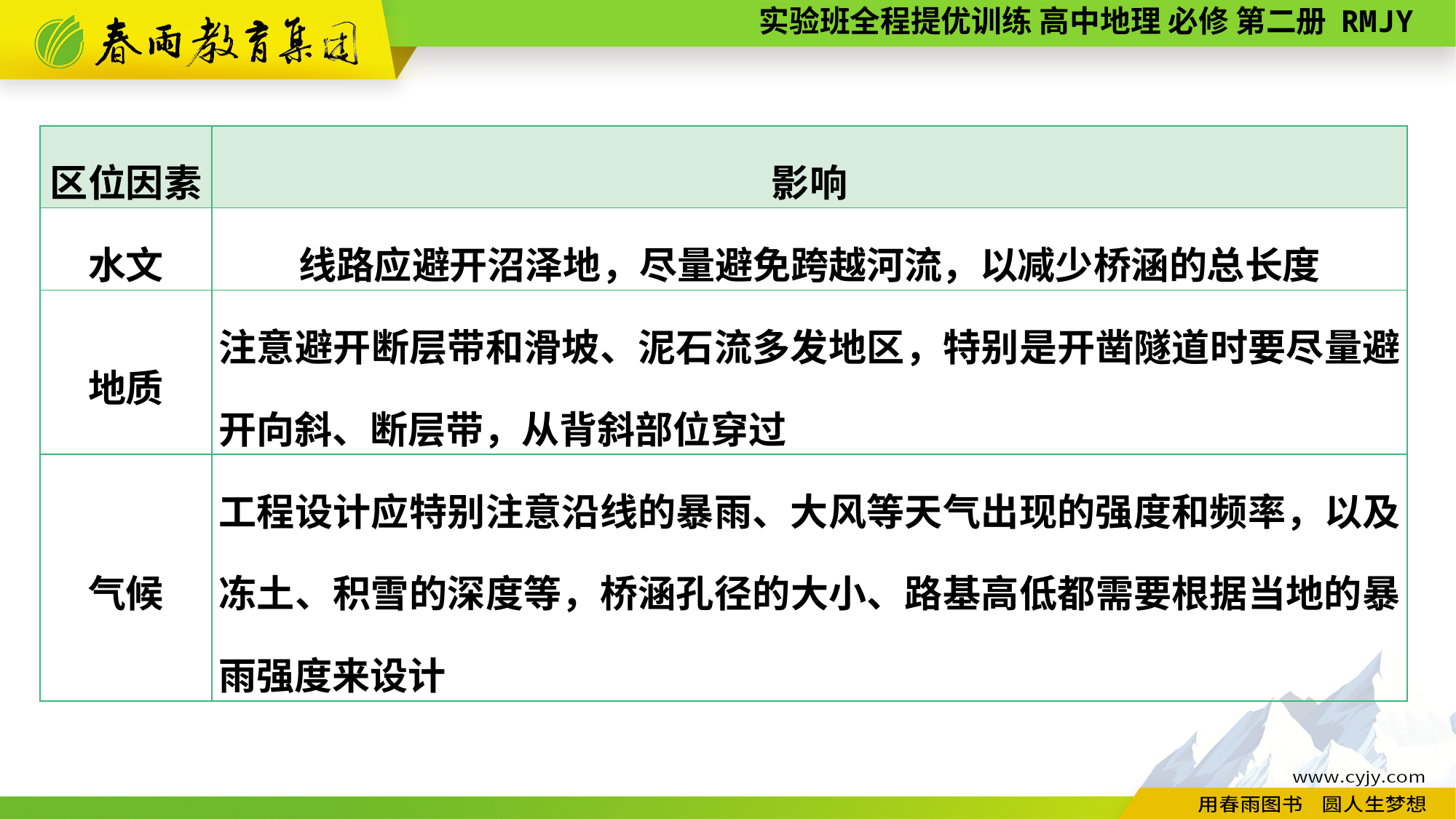

| 区位因素 | 影响 |
| --- | --- |
| 水文 | 线路应避开沼泽地，尽量避免跨越河流，以减少桥涵的总长度 |
| 地质 | 注意避开断层带和滑坡、泥石流多发地区，特别是开凿隧道时要尽量避开向斜、断层带，从背斜部位穿过 |
| 气候 | 工程设计应特别注意沿线的暴雨、大风等天气出现的强度和频率，以及冻土、积雪的深度等，桥涵孔径的大小、路基高低都需要根据当地的暴雨强度来设计 |